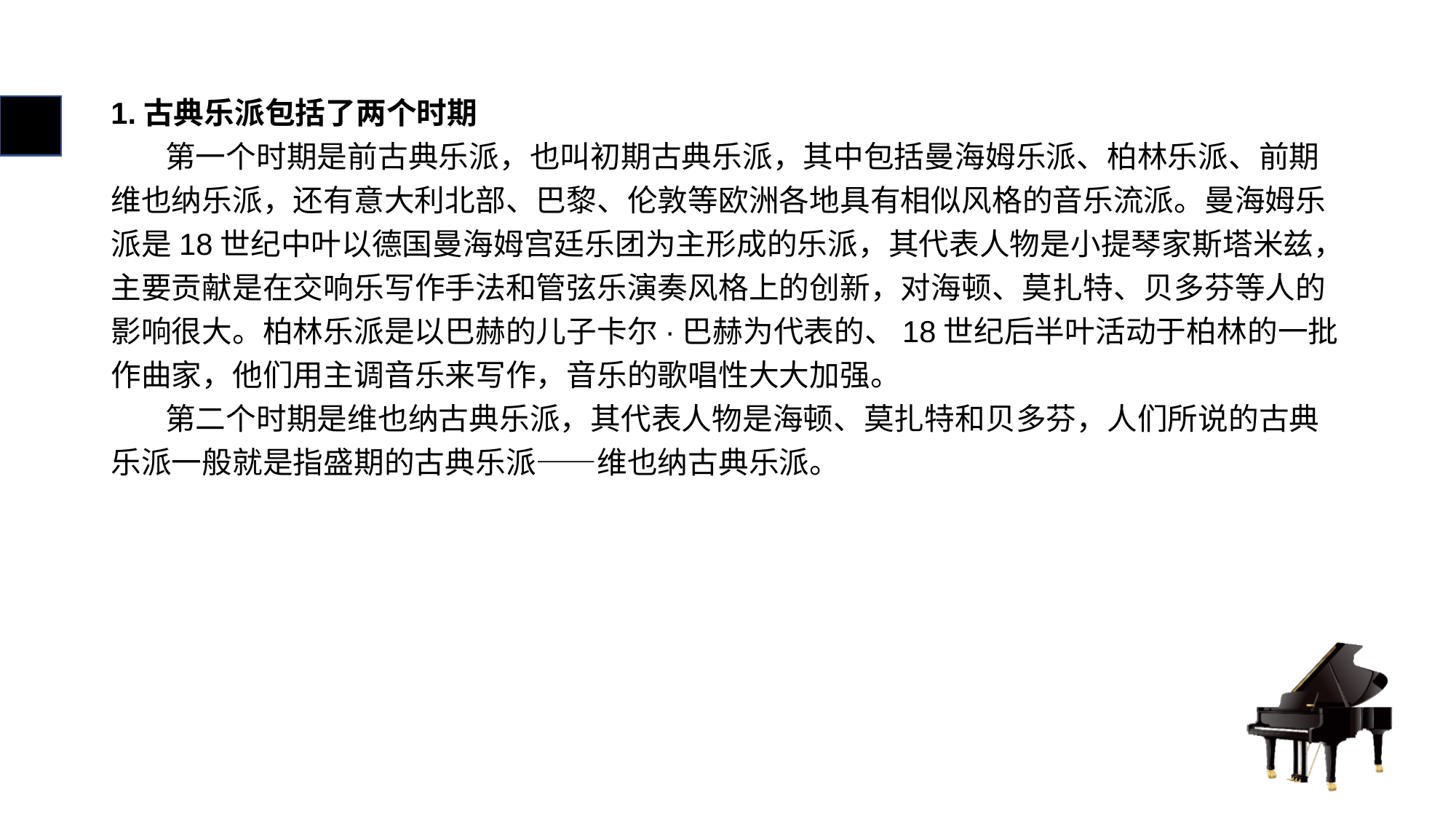

# 1.古典乐派包括了两个时期
       第一个时期是前古典乐派，也叫初期古典乐派，其中包括曼海姆乐派、柏林乐派、前期维也纳乐派，还有意大利北部、巴黎、伦敦等欧洲各地具有相似风格的音乐流派。曼海姆乐派是18世纪中叶以德国曼海姆宫廷乐团为主形成的乐派，其代表人物是小提琴家斯塔米兹，主要贡献是在交响乐写作手法和管弦乐演奏风格上的创新，对海顿、莫扎特、贝多芬等人的影响很大。柏林乐派是以巴赫的儿子卡尔·巴赫为代表的、18世纪后半叶活动于柏林的一批作曲家，他们用主调音乐来写作，音乐的歌唱性大大加强。
       第二个时期是维也纳古典乐派，其代表人物是海顿、莫扎特和贝多芬，人们所说的古典乐派一般就是指盛期的古典乐派——维也纳古典乐派。